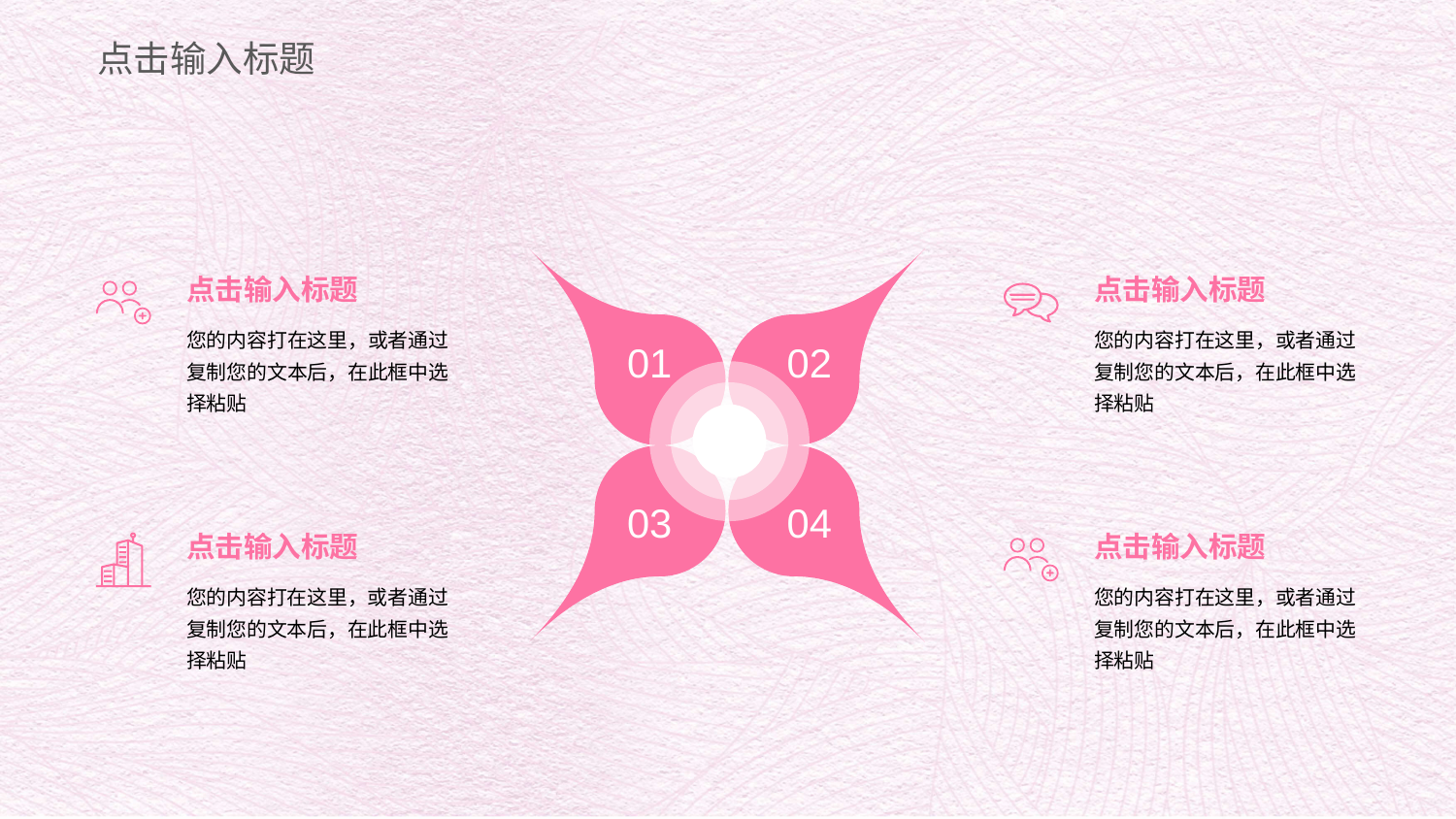

点击输入标题
点击输入标题
点击输入标题

您的内容打在这里，或者通过复制您的文本后，在此框中选择粘贴
您的内容打在这里，或者通过复制您的文本后，在此框中选择粘贴
点击输入标题
点击输入标题

您的内容打在这里，或者通过复制您的文本后，在此框中选择粘贴
您的内容打在这里，或者通过复制您的文本后，在此框中选择粘贴

01

02

03

04